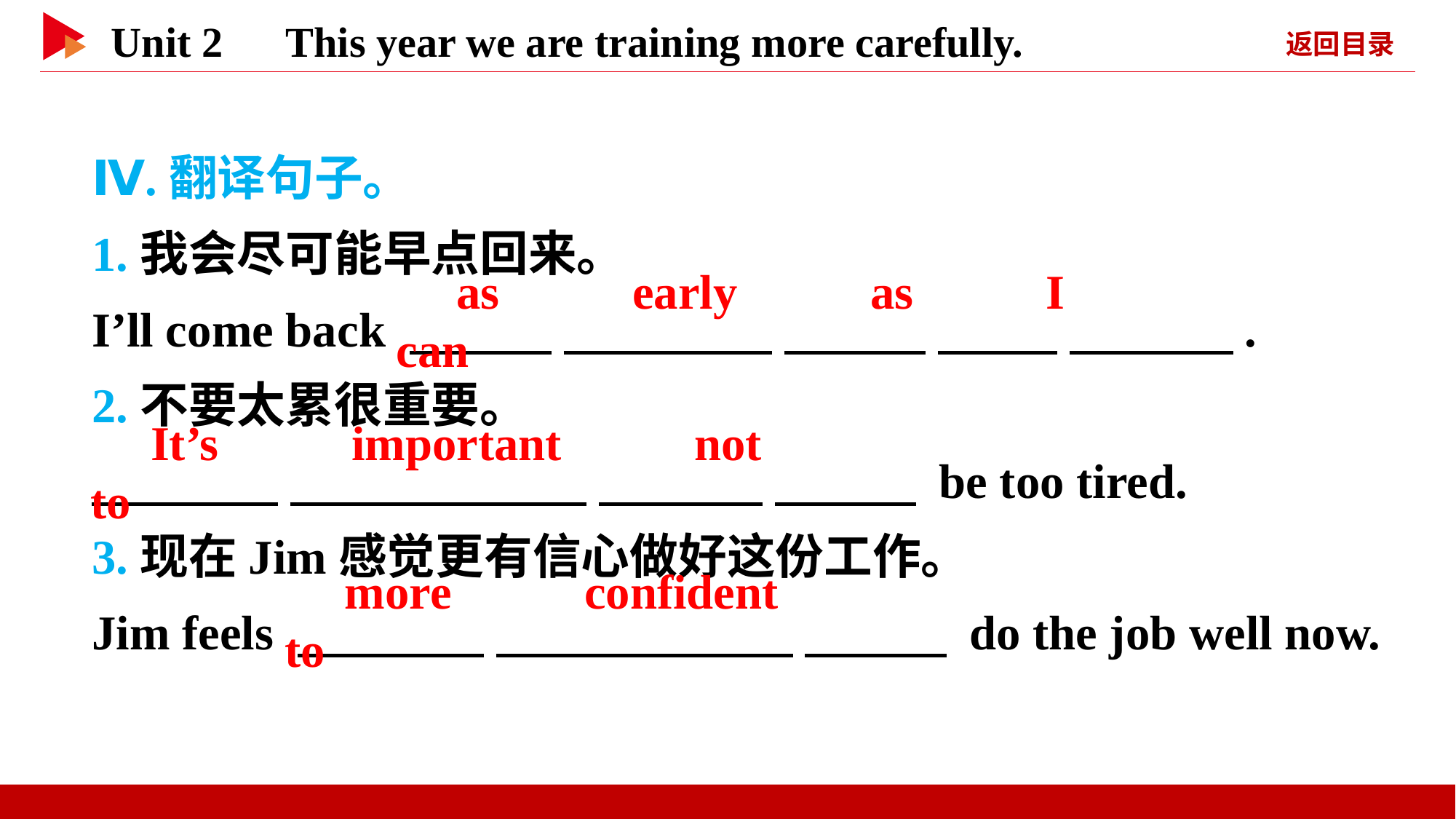

Ⅳ.翻译句子。
1.我会尽可能早点回来。
I’ll come back 　    　 　          　 　    　 　  　 　      　.
2.不要太累很重要。
　        　 　                  　 　      　 　    　 be too tired.
3.现在Jim感觉更有信心做好这份工作。
Jim feels 　        　 　                  　 　    　 do the job well now.
　as　 　early　 　as　 　I　 　can
　It’s　 　important　 　not　 　to
　more　 　confident　 　to